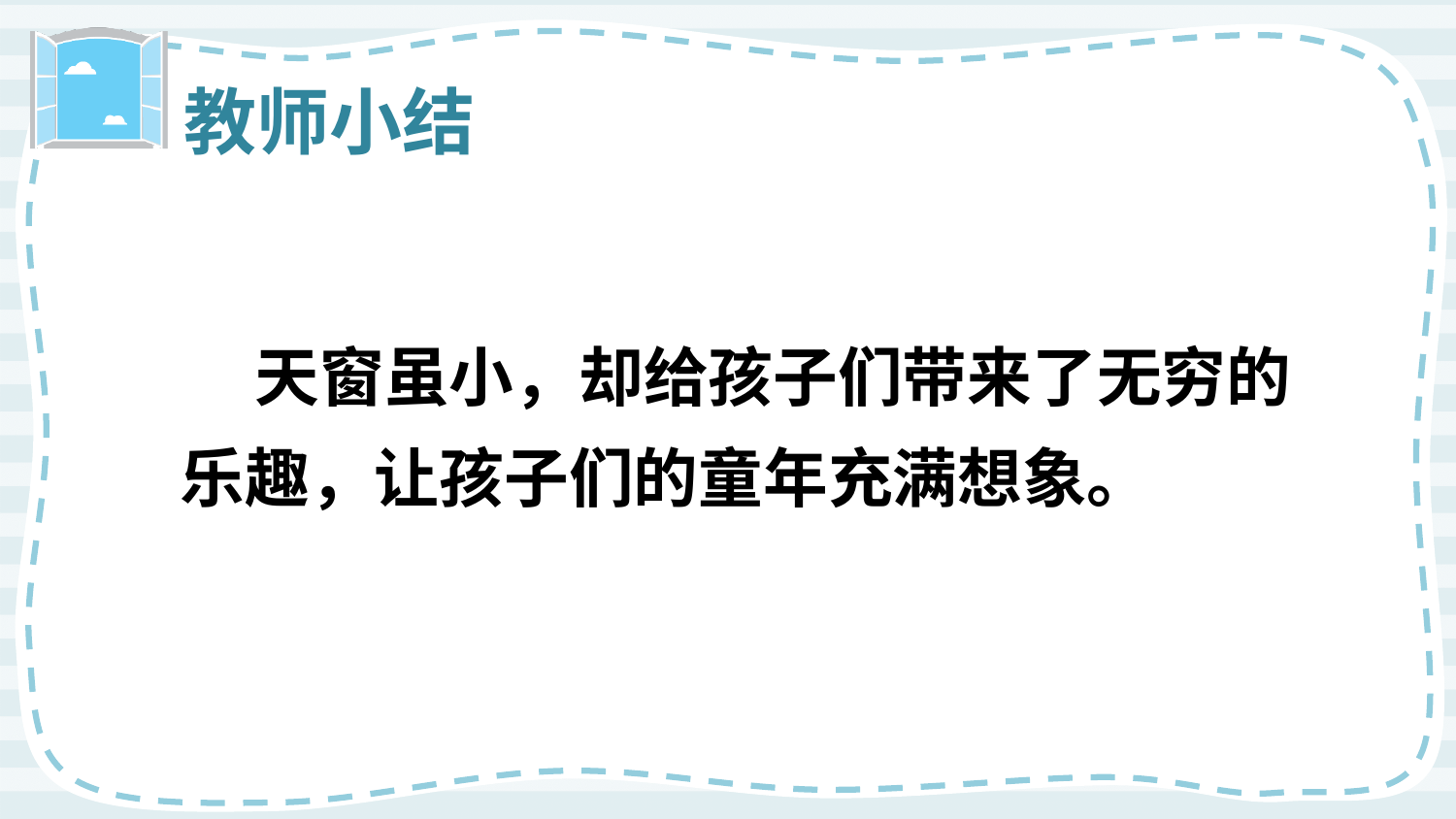

教师小结
    天窗虽小，却给孩子们带来了无穷的乐趣，让孩子们的童年充满想象。